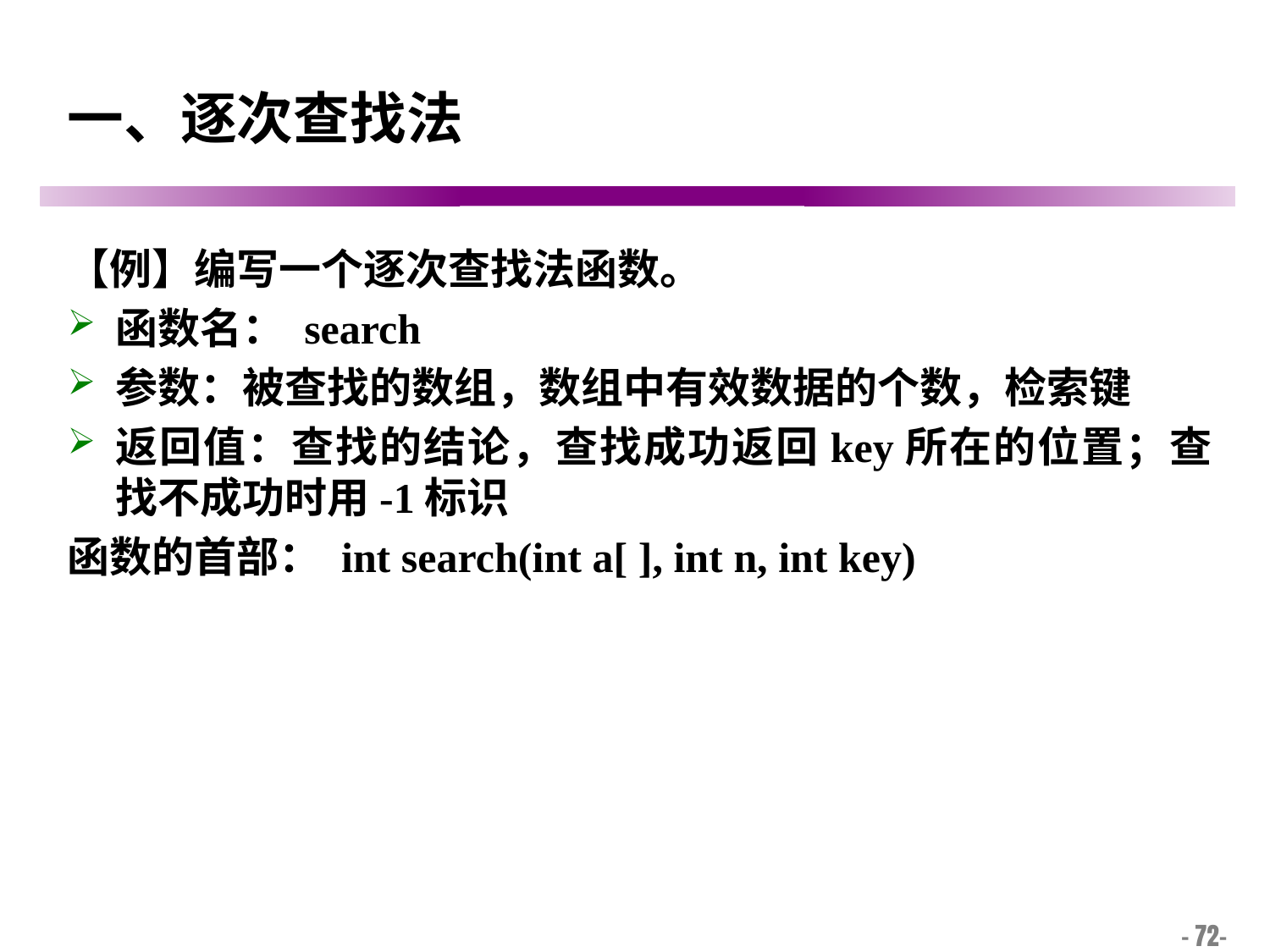

# 一、逐次查找法
【例】编写一个逐次查找法函数。
函数名： search
参数：被查找的数组，数组中有效数据的个数，检索键
返回值：查找的结论，查找成功返回key所在的位置；查找不成功时用-1标识
函数的首部： int search(int a[ ], int n, int key)
 - 72-